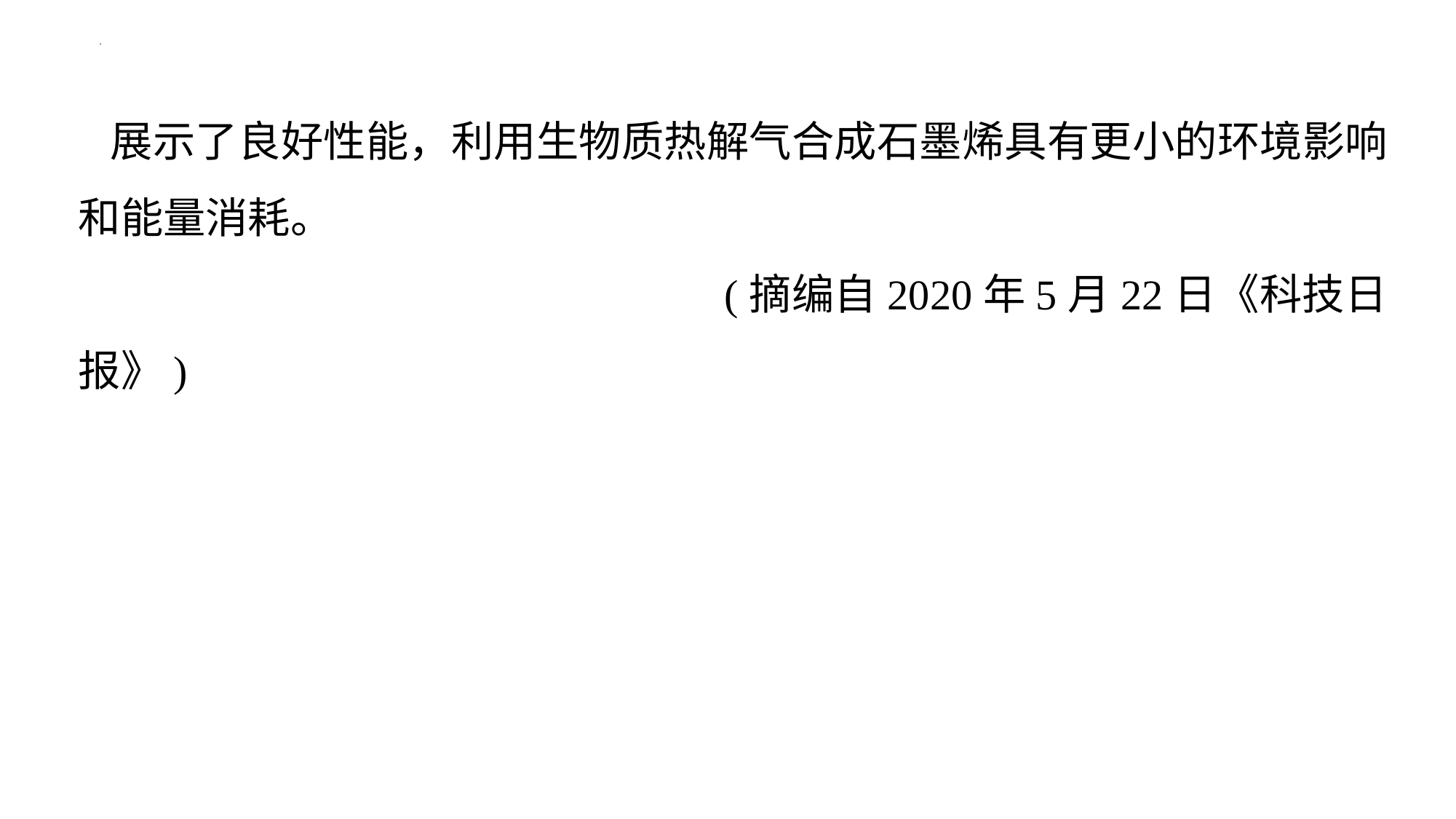

#
展示了良好性能，利用生物质热解气合成石墨烯具有更小的环境影响和能量消耗。
                                                        (摘编自2020年5月22日《科技日报》)